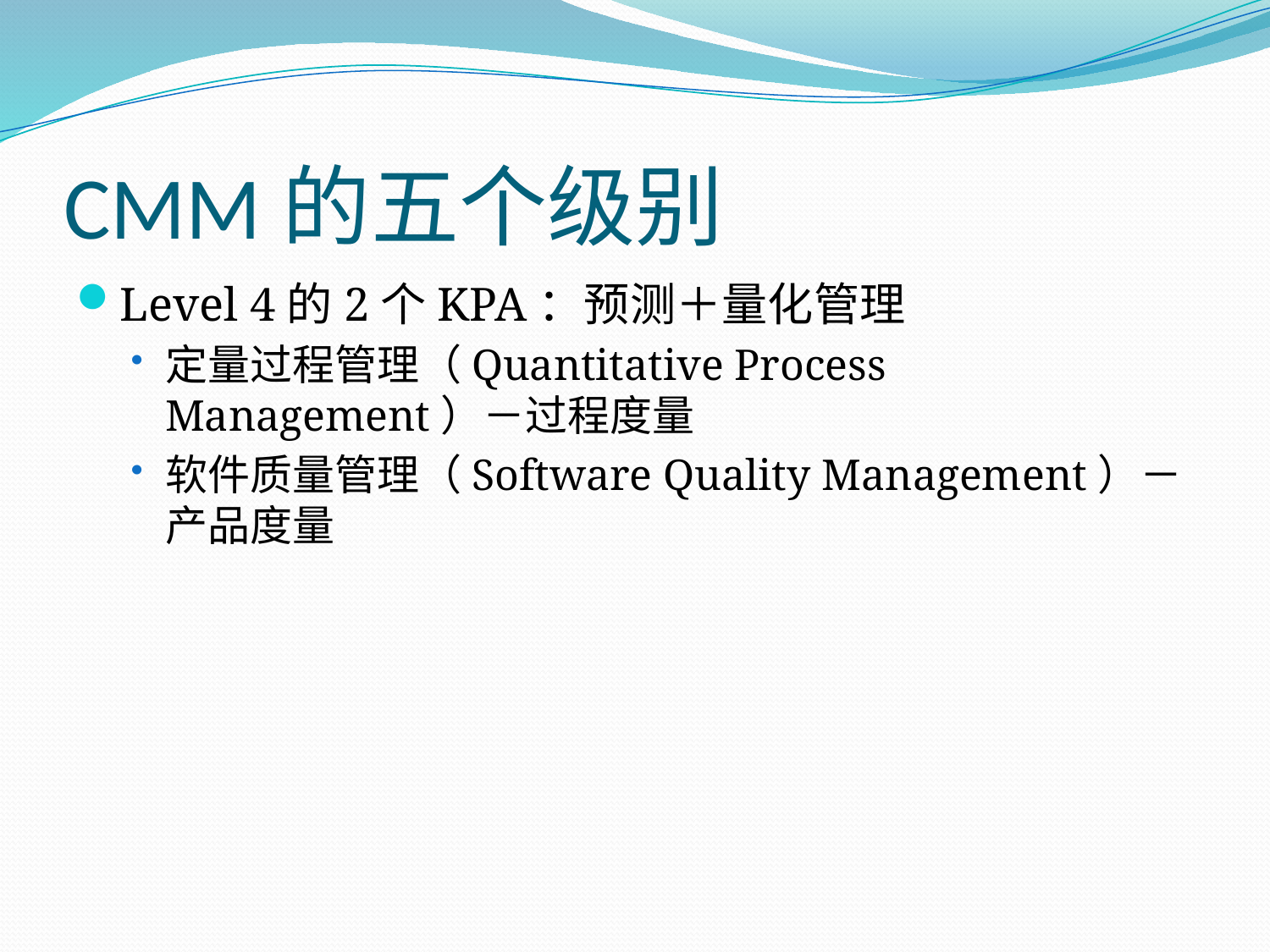

# CMM的五个级别
Level 4的2个KPA：预测＋量化管理
定量过程管理（Quantitative Process Management）－过程度量
软件质量管理（Software Quality Management）－产品度量